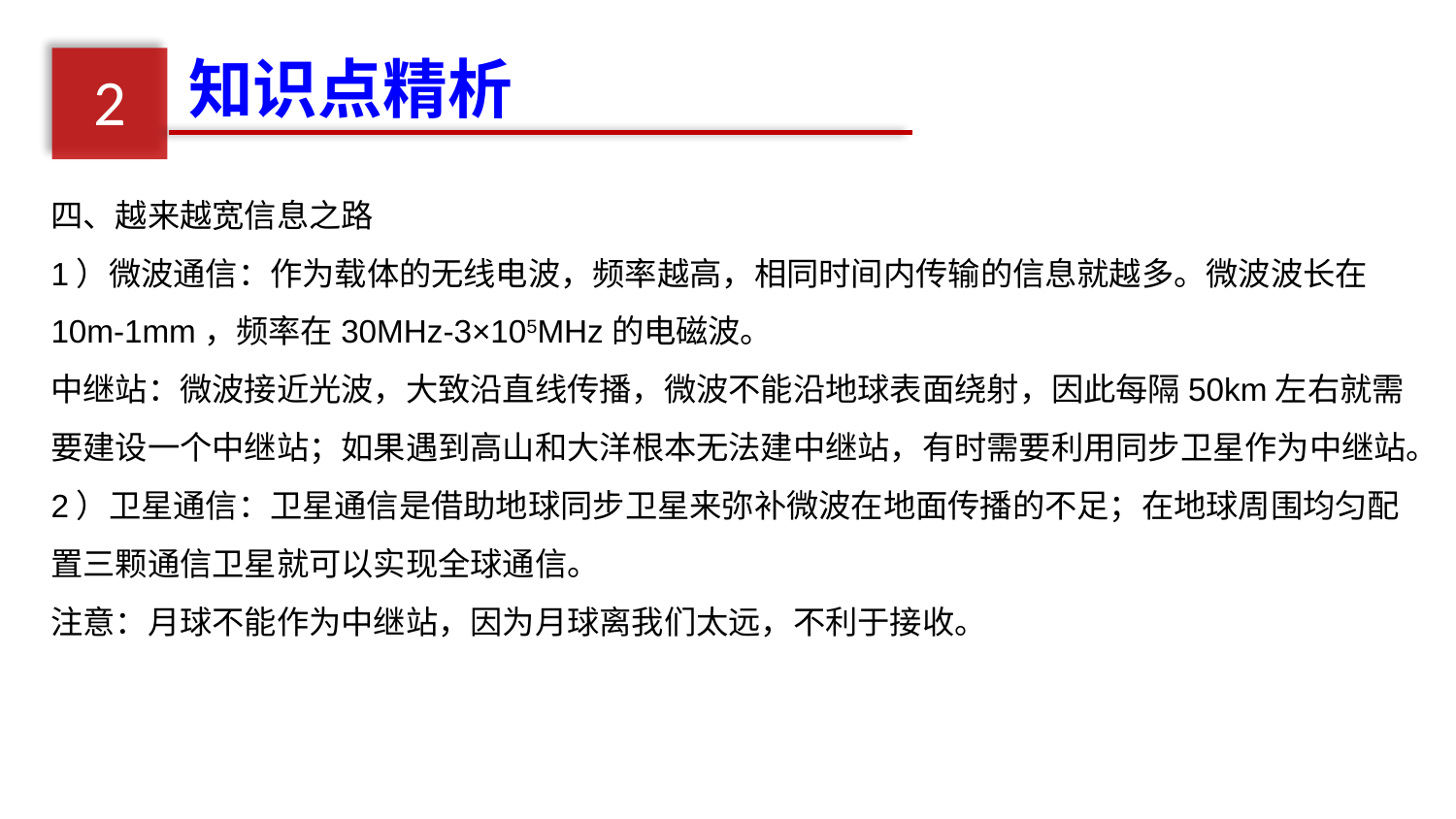

知识点精析

2
四、越来越宽信息之路
1）微波通信：作为载体的无线电波，频率越高，相同时间内传输的信息就越多。微波波长在10m-1mm，频率在30MHz-3×105MHz的电磁波。
中继站：微波接近光波，大致沿直线传播，微波不能沿地球表面绕射，因此每隔50km左右就需要建设一个中继站；如果遇到高山和大洋根本无法建中继站，有时需要利用同步卫星作为中继站。
2）卫星通信：卫星通信是借助地球同步卫星来弥补微波在地面传播的不足；在地球周围均匀配置三颗通信卫星就可以实现全球通信。
注意：月球不能作为中继站，因为月球离我们太远，不利于接收。